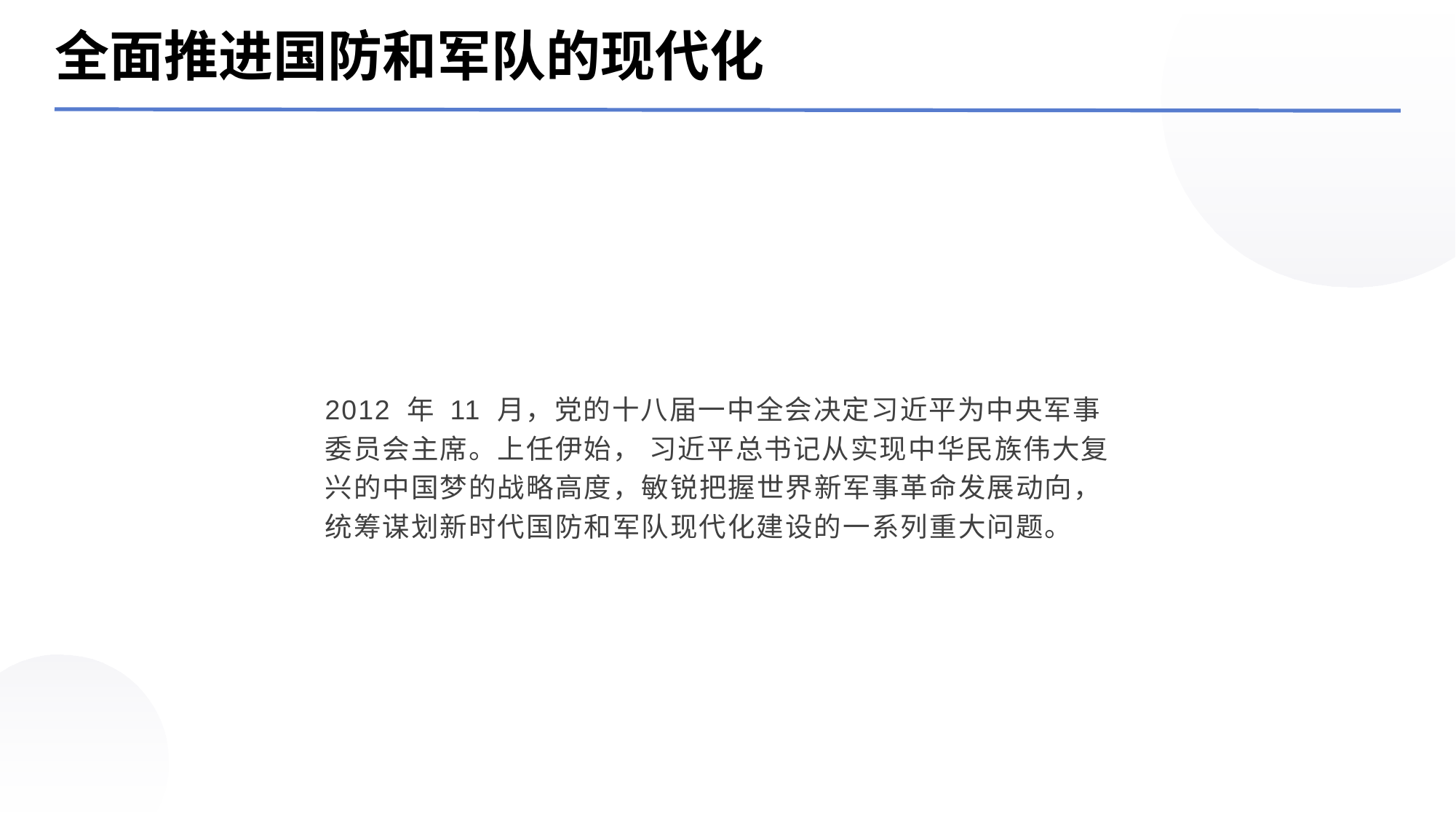

全面推进国防和军队的现代化
2012 年 11 月，党的十八届一中全会决定习近平为中央军事委员会主席。上任伊始， 习近平总书记从实现中华民族伟大复兴的中国梦的战略高度，敏锐把握世界新军事革命发展动向，统筹谋划新时代国防和军队现代化建设的一系列重大问题。